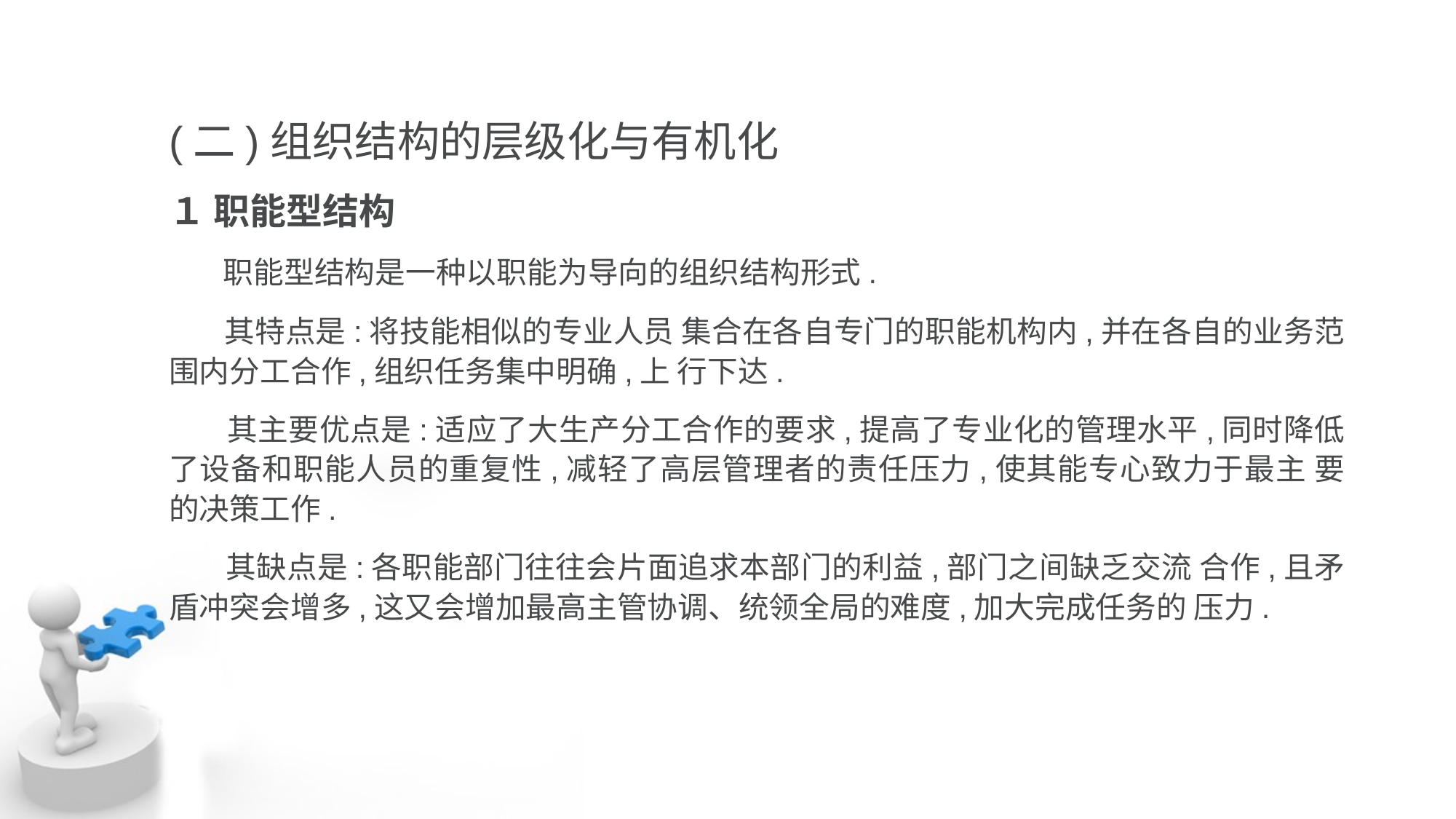

(二)组织结构的层级化与有机化
１ 职能型结构
       职能型结构是一种以职能为导向的组织结构形式.
       其特点是:将技能相似的专业人员 集合在各自专门的职能机构内,并在各自的业务范围内分工合作,组织任务集中明确,上 行下达.
       其主要优点是:适应了大生产分工合作的要求,提高了专业化的管理水平,同时降低了设备和职能人员的重复性,减轻了高层管理者的责任压力,使其能专心致力于最主 要的决策工作.
       其缺点是:各职能部门往往会片面追求本部门的利益,部门之间缺乏交流 合作,且矛盾冲突会增多,这又会增加最高主管协调、统领全局的难度,加大完成任务的 压力.